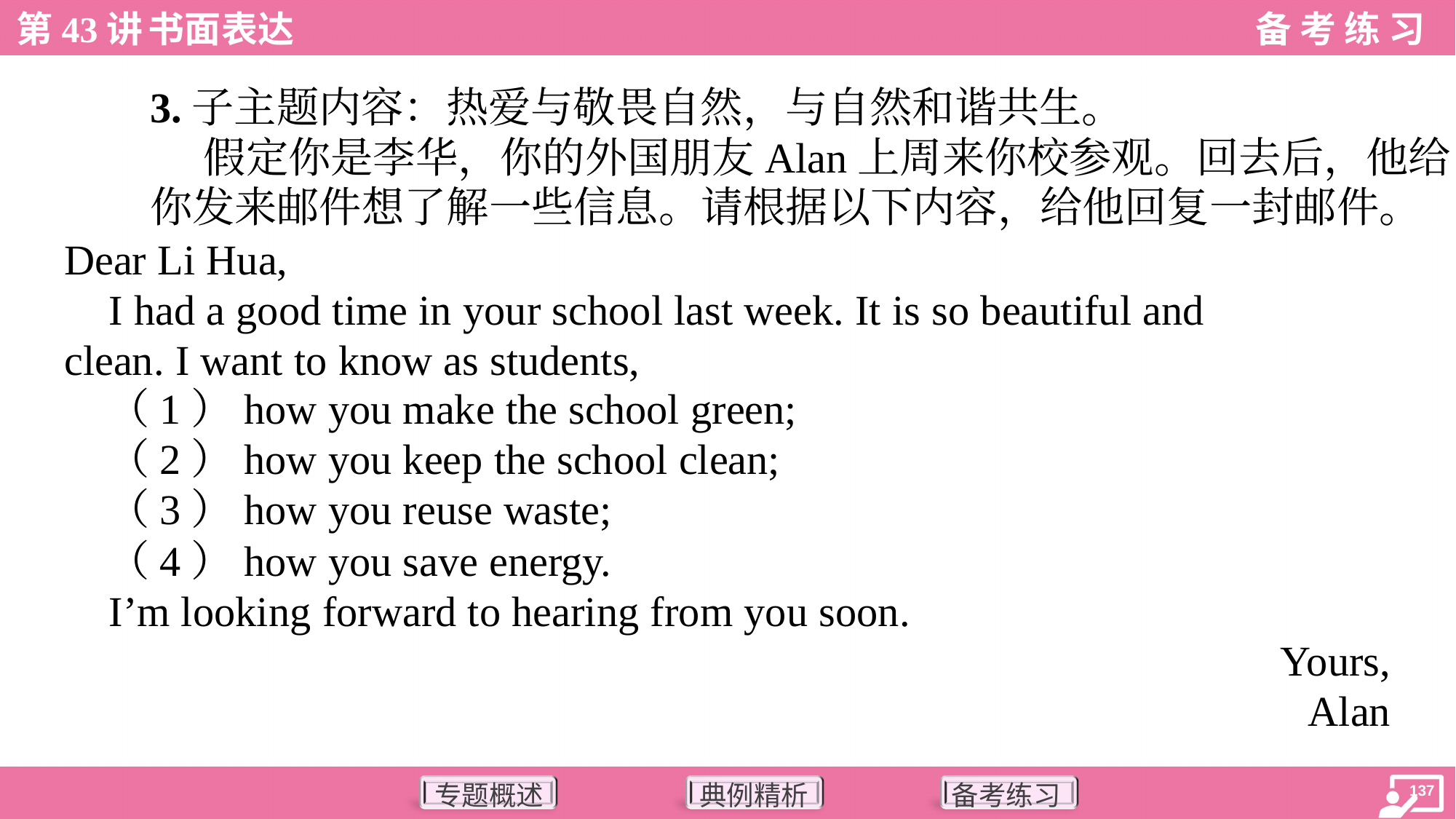

3.子主题内容：热爱与敬畏自然，与自然和谐共生。
    假定你是李华，你的外国朋友Alan上周来你校参观。回去后，他给
你发来邮件想了解一些信息。请根据以下内容，给他回复一封邮件。
Dear Li Hua,
    I had a good time in your school last week. It is so beautiful and
clean. I want to know as students,
   （1）how you make the school green;
   （2）how you keep the school clean;
   （3）how you reuse waste;
   （4）how you save energy.
    I’m looking forward to hearing from you soon.
Yours,
Alan